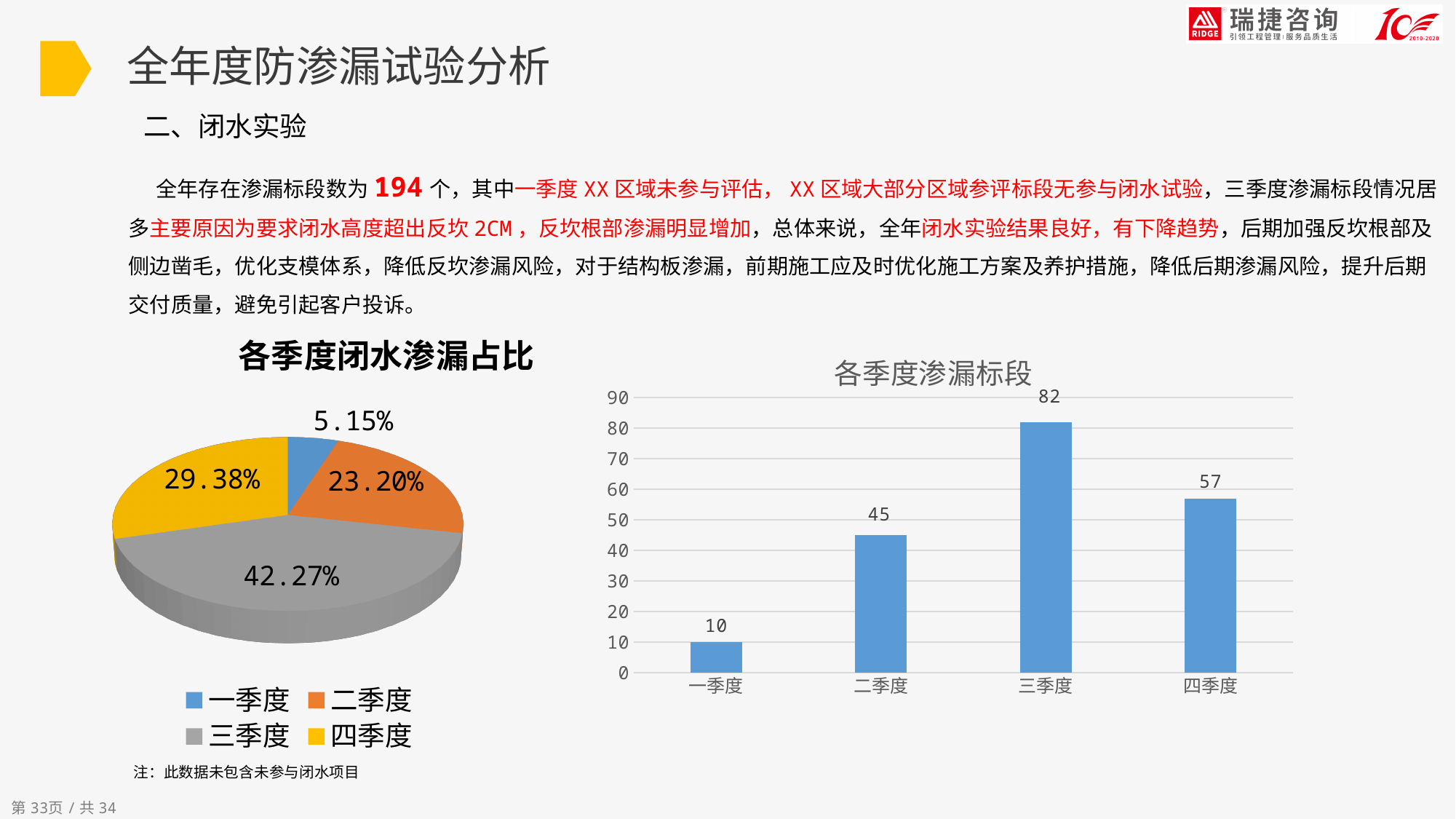

全年度防渗漏试验分析

二、闭水实验
     全年存在渗漏标段数为194个，其中一季度XX区域未参与评估，XX区域大部分区域参评标段无参与闭水试验，三季度渗漏标段情况居多主要原因为要求闭水高度超出反坎2CM，反坎根部渗漏明显增加，总体来说，全年闭水实验结果良好，有下降趋势，后期加强反坎根部及侧边凿毛，优化支模体系，降低反坎渗漏风险，对于结构板渗漏，前期施工应及时优化施工方案及养护措施，降低后期渗漏风险，提升后期交付质量，避免引起客户投诉。

[unsupported chart]

### Chart: 各季度渗漏标段

| Category | 渗漏标段 |
|---|---|
| 一季度 | 10.0 |
| 二季度 | 45.0 |
| 三季度 | 82.0 |
| 四季度 | 57.0 |
注：此数据未包含未参与闭水项目
第33页/共34页